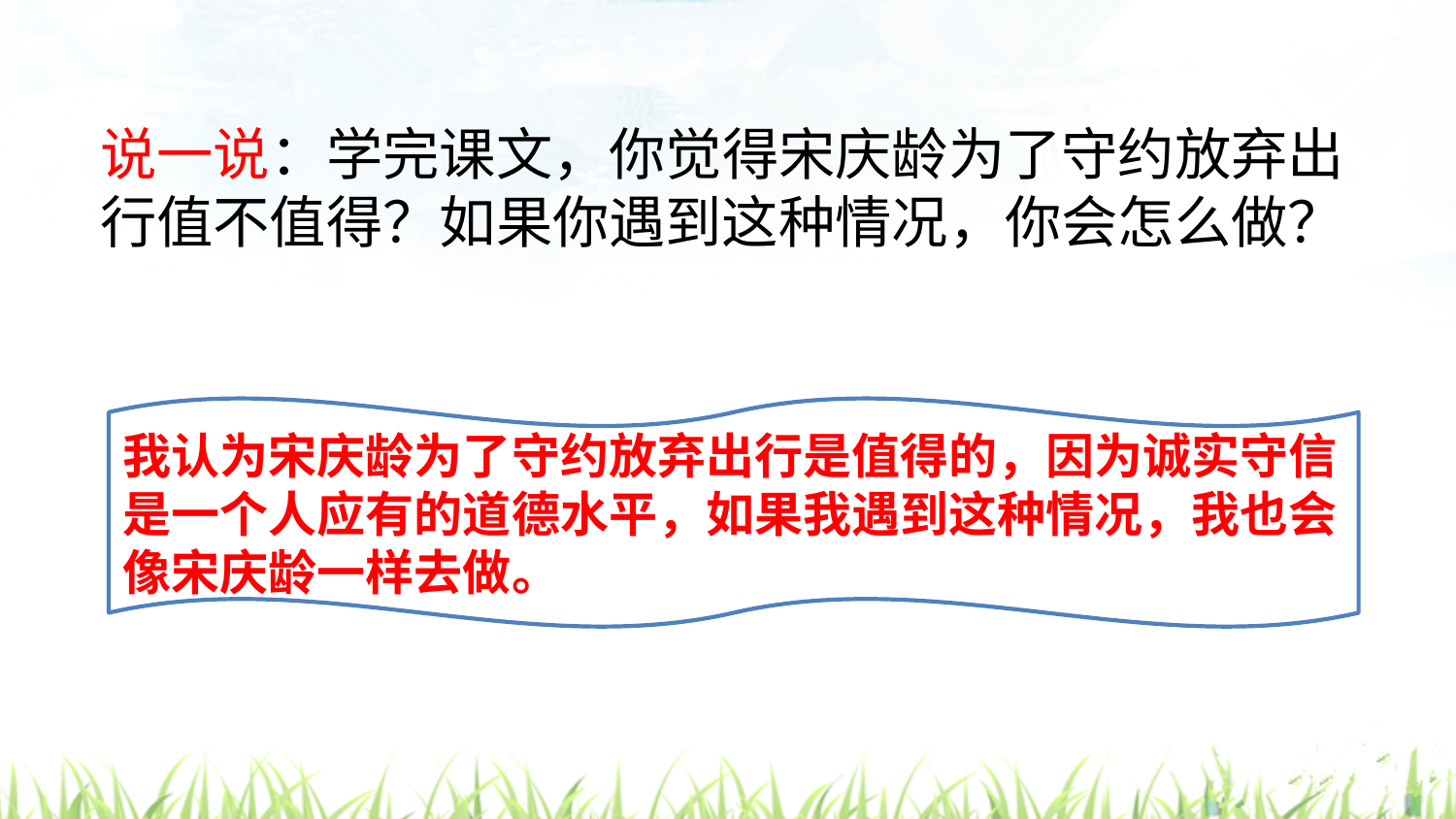

说一说：学完课文，你觉得宋庆龄为了守约放弃出行值不值得？如果你遇到这种情况，你会怎么做？
我认为宋庆龄为了守约放弃出行是值得的，因为诚实守信是一个人应有的道德水平，如果我遇到这种情况，我也会像宋庆龄一样去做。